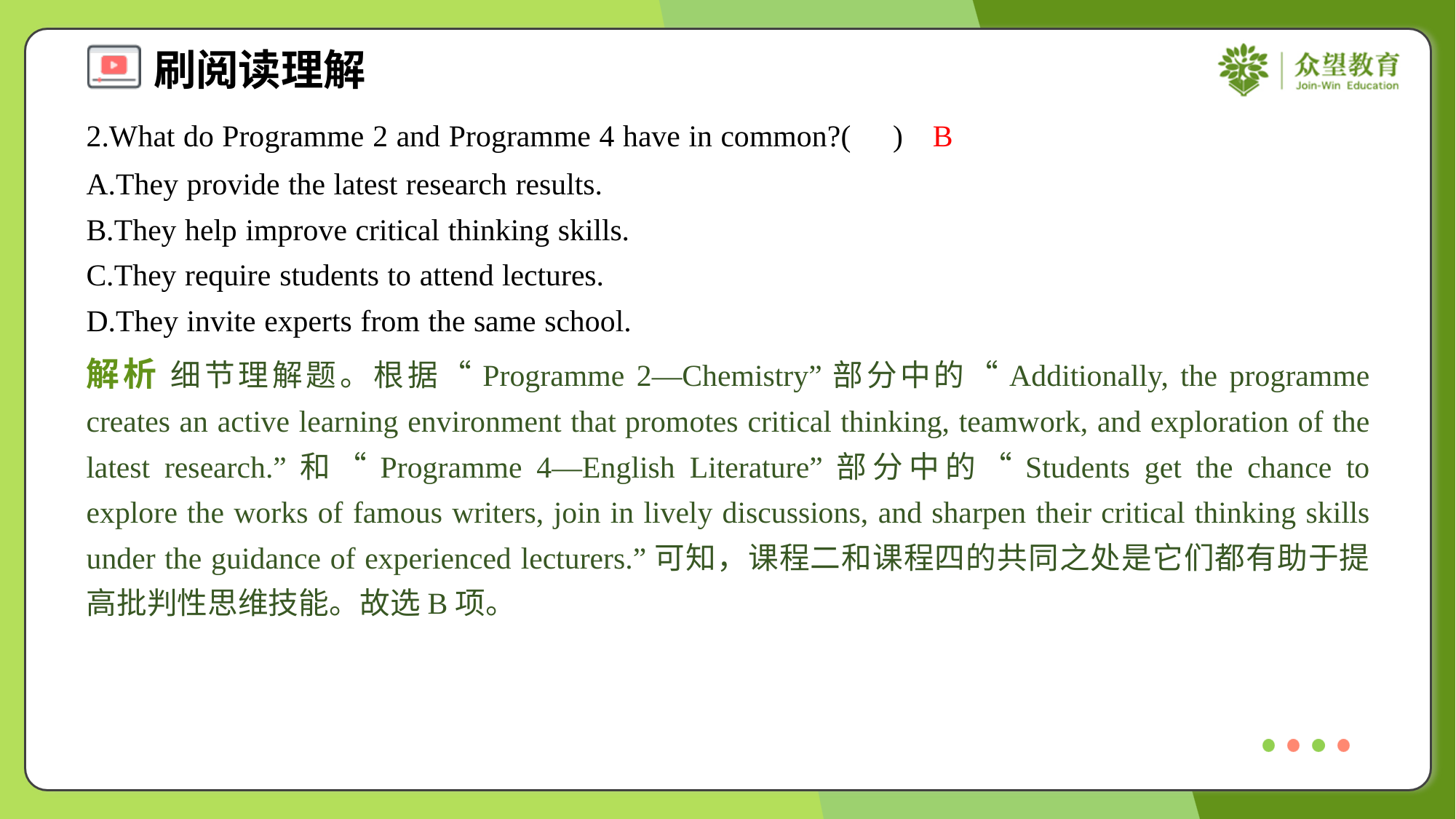

2.What do Programme 2 and Programme 4 have in common?(     )
B
A.They provide the latest research results.
B.They help improve critical thinking skills.
C.They require students to attend lectures.
D.They invite experts from the same school.
解析 细节理解题。根据“Programme 2—Chemistry”部分中的“Additionally, the programme creates an active learning environment that promotes critical thinking, teamwork, and exploration of the latest research.”和“Programme 4—English Literature”部分中的“Students get the chance to explore the works of famous writers, join in lively discussions, and sharpen their critical thinking skills under the guidance of experienced lecturers.”可知，课程二和课程四的共同之处是它们都有助于提高批判性思维技能。故选B项。